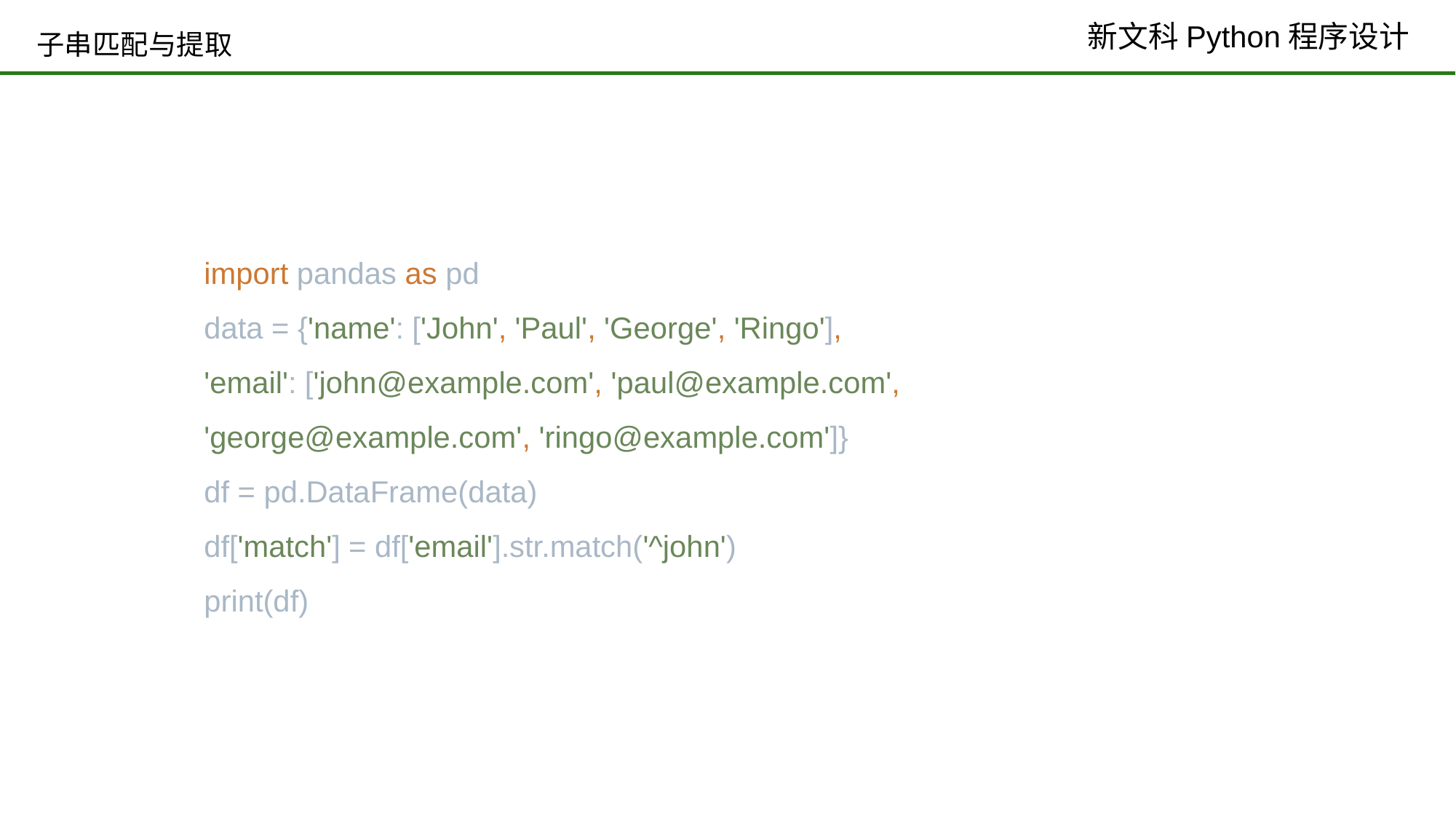

# 子串匹配与提取
import pandas as pd
data = {'name': ['John', 'Paul', 'George', 'Ringo'],
'email': ['john@example.com', 'paul@example.com', 'george@example.com', 'ringo@example.com']}
df = pd.DataFrame(data)
df['match'] = df['email'].str.match('^john')
print(df)